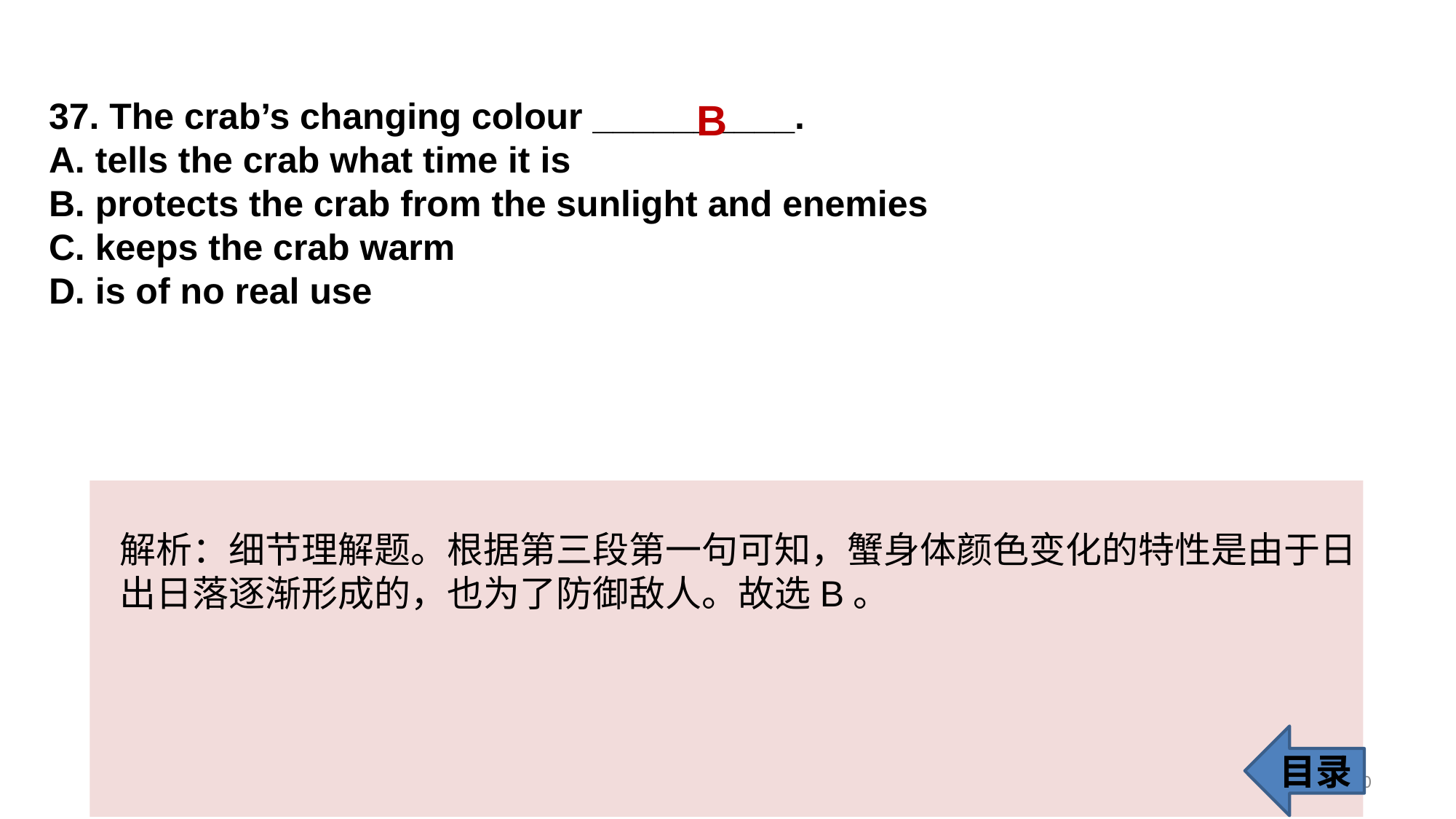

37. The crab’s changing colour __________.
A. tells the crab what time it is
B. protects the crab from the sunlight and enemies
C. keeps the crab warm
D. is of no real use
B

解析：细节理解题。根据第三段第一句可知，蟹身体颜色变化的特性是由于日
出日落逐渐形成的，也为了防御敌人。故选B。
目录
40